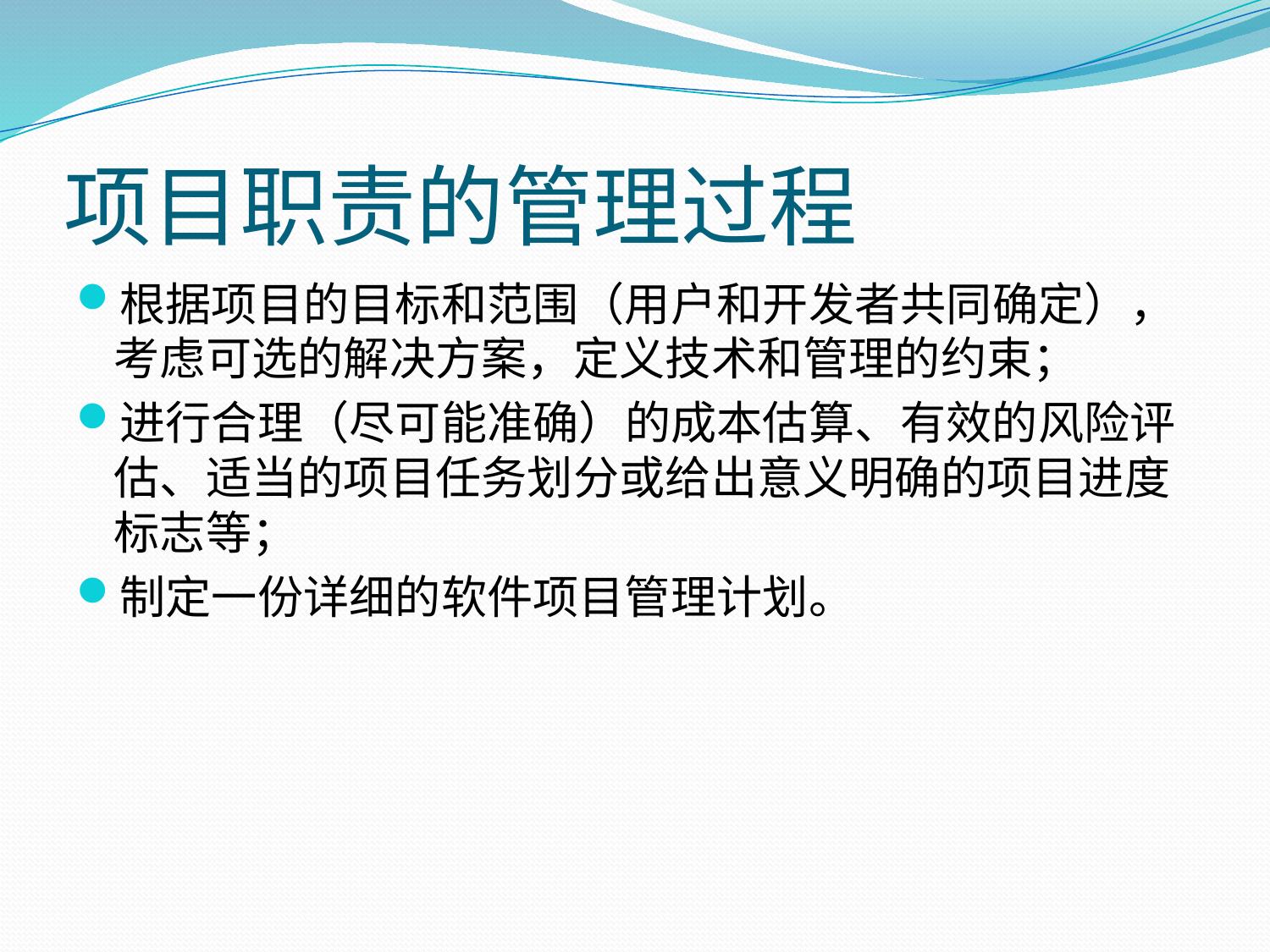

# 项目职责的管理过程
根据项目的目标和范围（用户和开发者共同确定），考虑可选的解决方案，定义技术和管理的约束；
进行合理（尽可能准确）的成本估算、有效的风险评估、适当的项目任务划分或给出意义明确的项目进度标志等；
制定一份详细的软件项目管理计划。